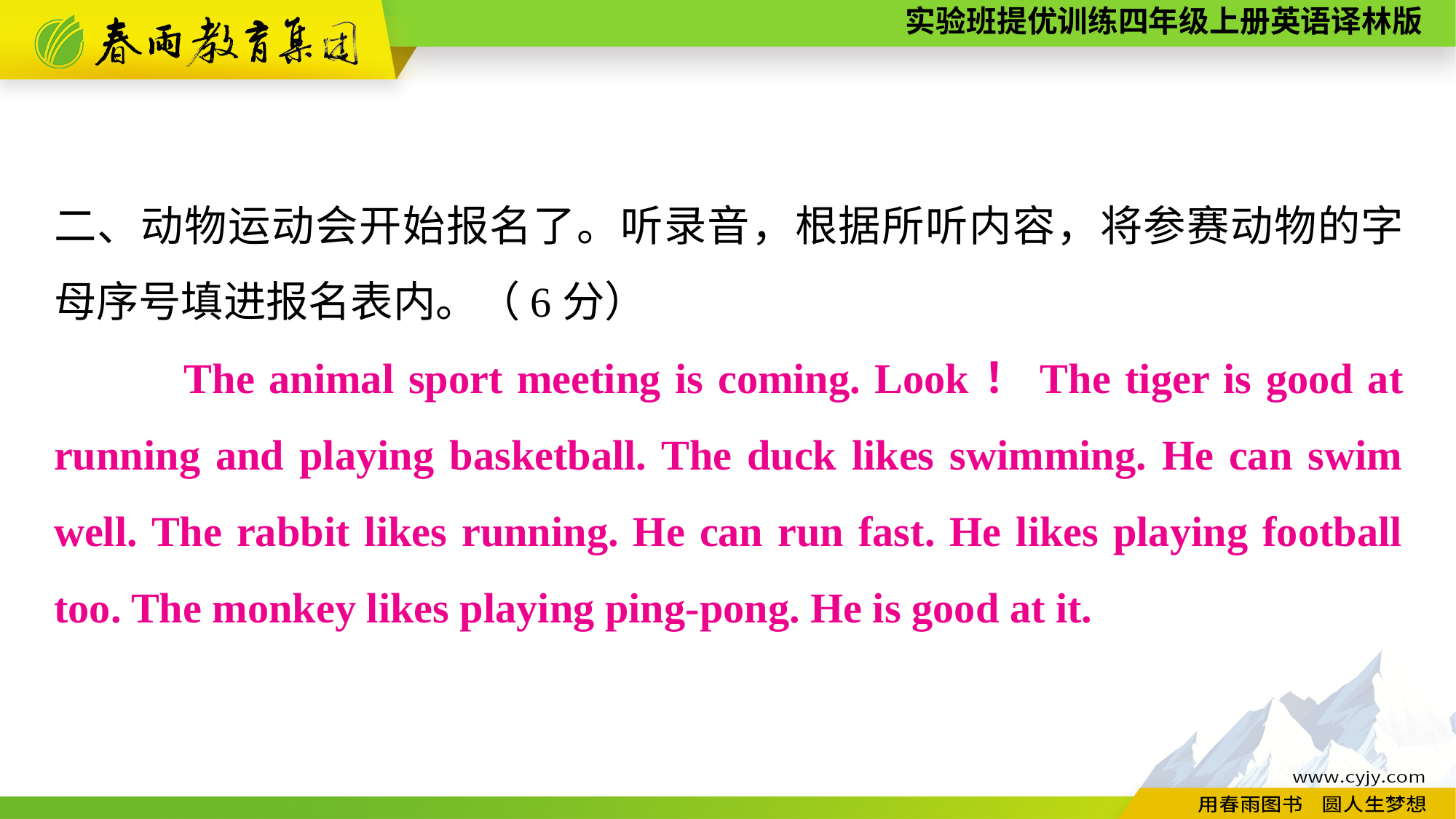

二、动物运动会开始报名了。听录音，根据所听内容，将参赛动物的字母序号填进报名表内。（6分）
 　　The animal sport meeting is coming. Look！The tiger is good at running and playing basketball. The duck likes swimming. He can swim well. The rabbit likes running. He can run fast. He likes playing football too. The monkey likes playing ping-pong. He is good at it.